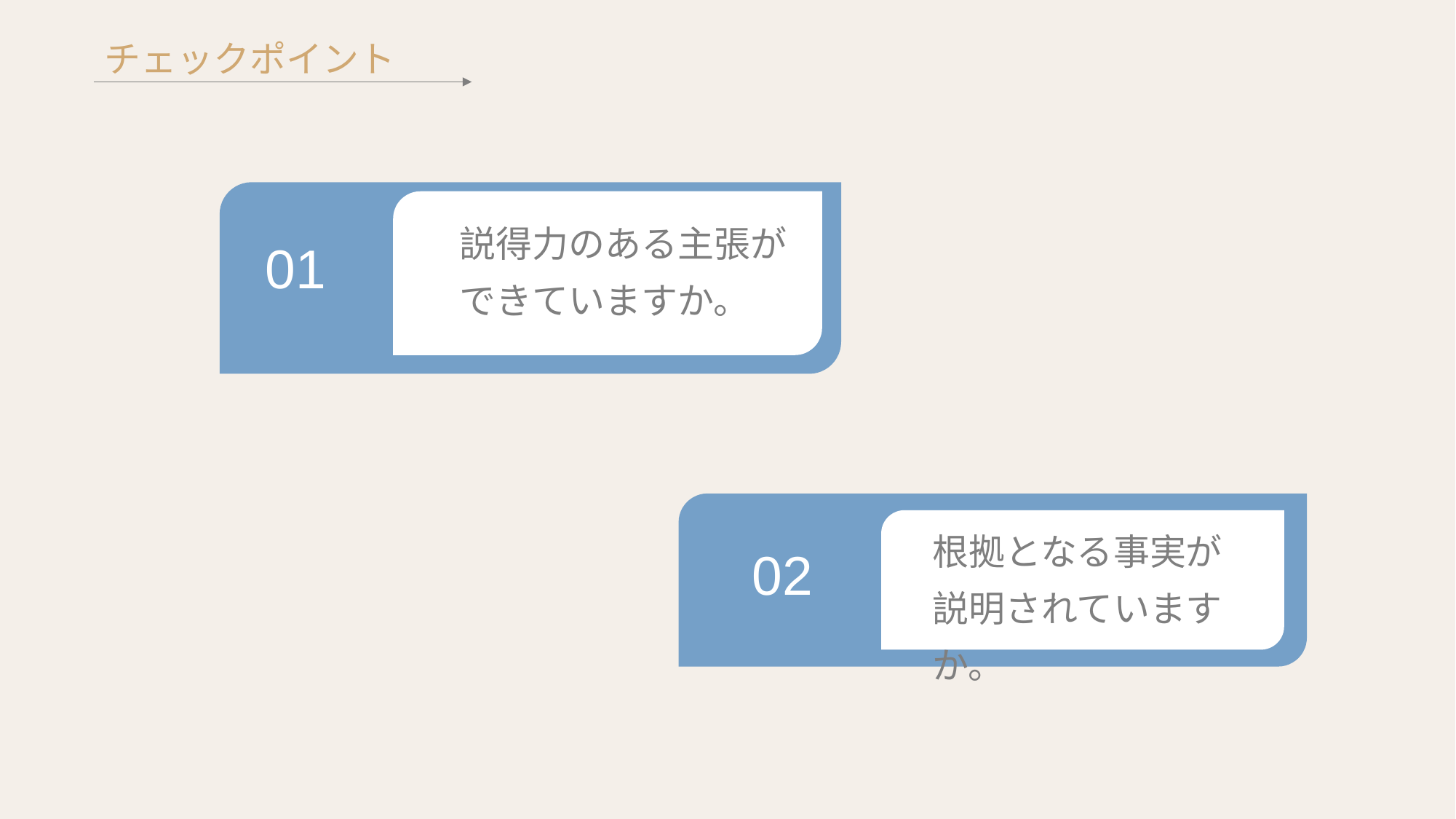

チェックポイント

説得力のある主張が
できていますか。
01

根拠となる事実が説明されていますか。

02